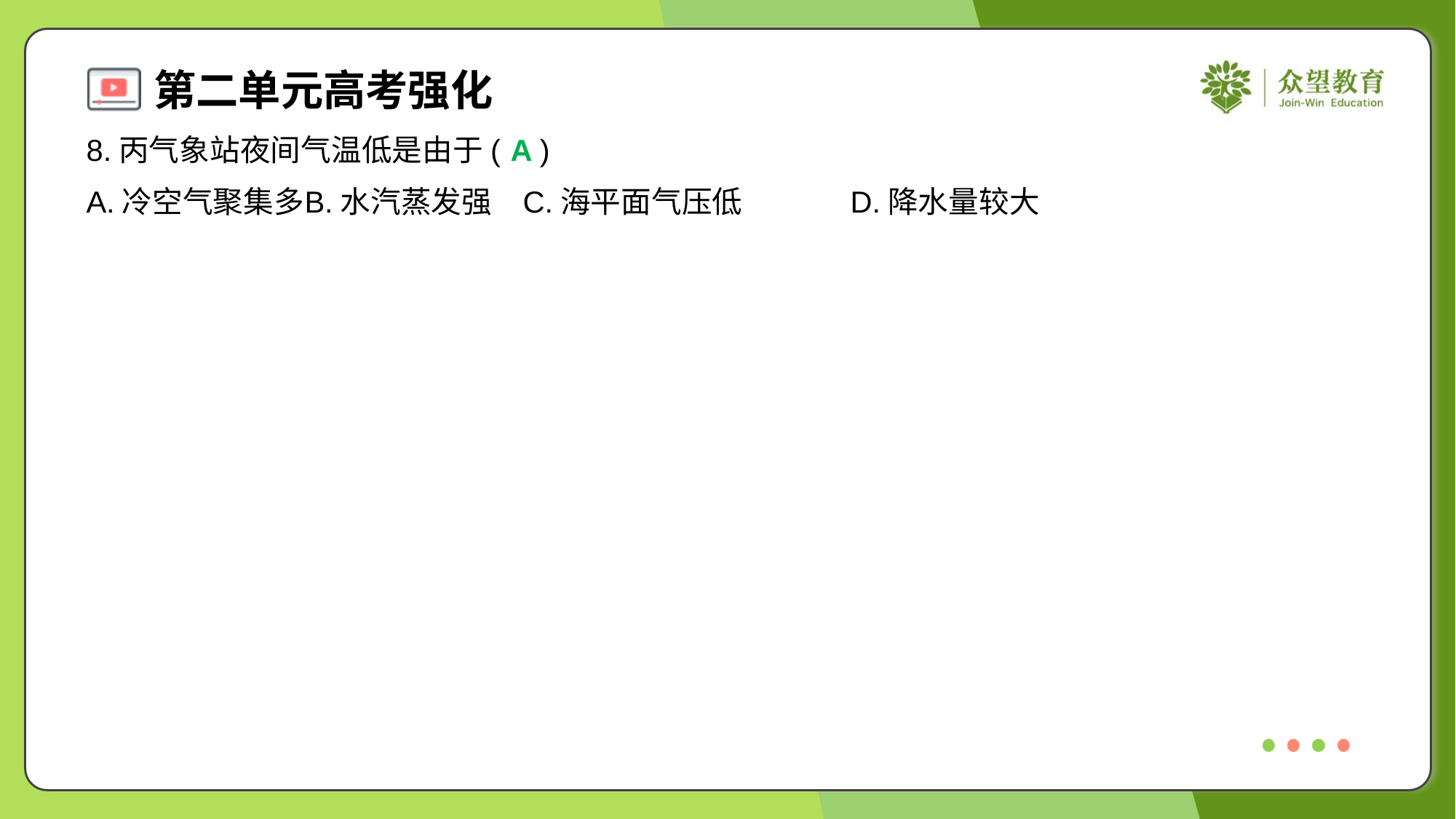

8.丙气象站夜间气温低是由于(     )
A
A.冷空气聚集多	B.水汽蒸发强	C.海平面气压低	D.降水量较大